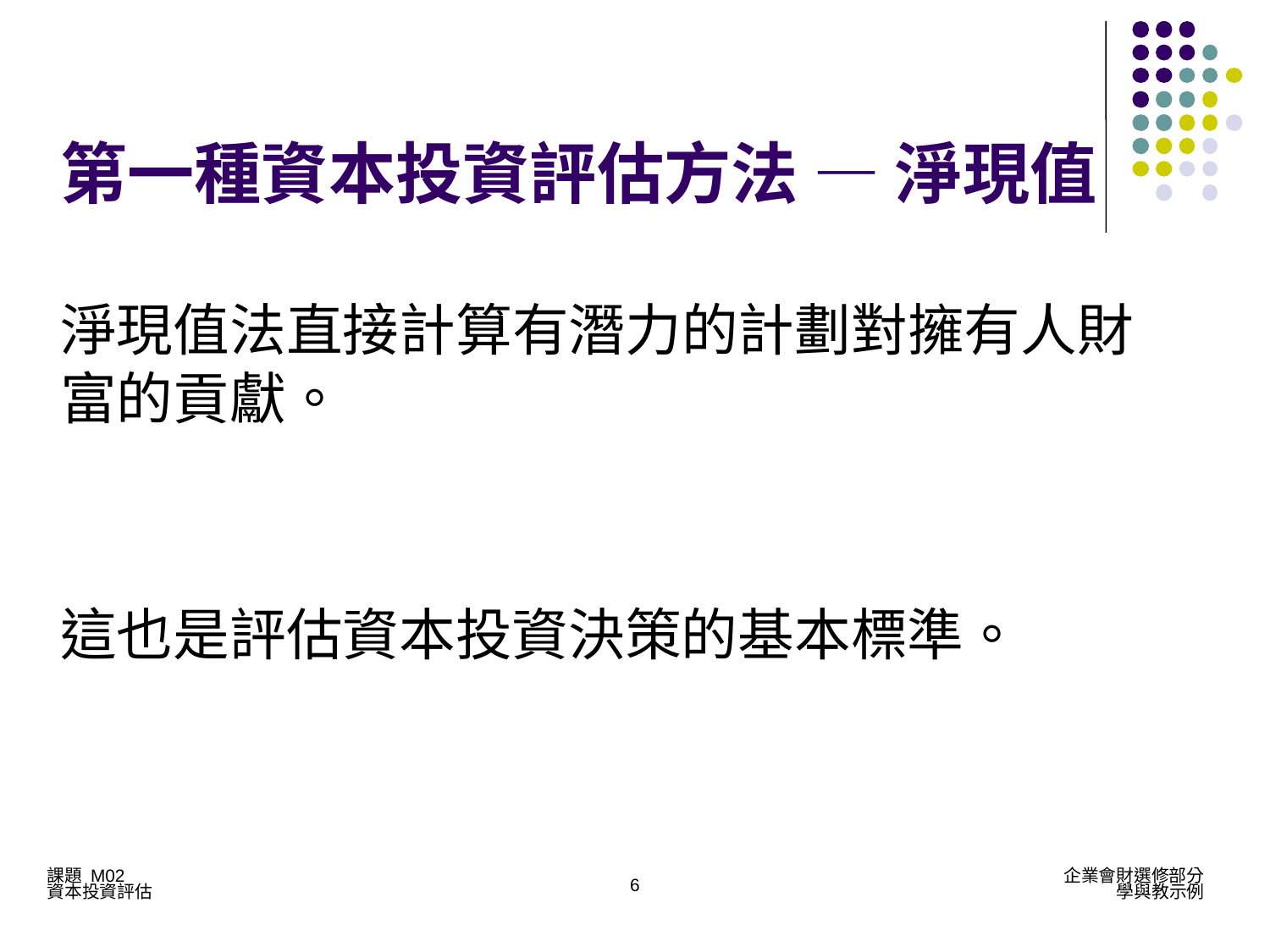

# 第一種資本投資評估方法 — 淨現值
淨現值法直接計算有潛力的計劃對擁有人財富的貢獻。

這也是評估資本投資決策的基本標準。
6